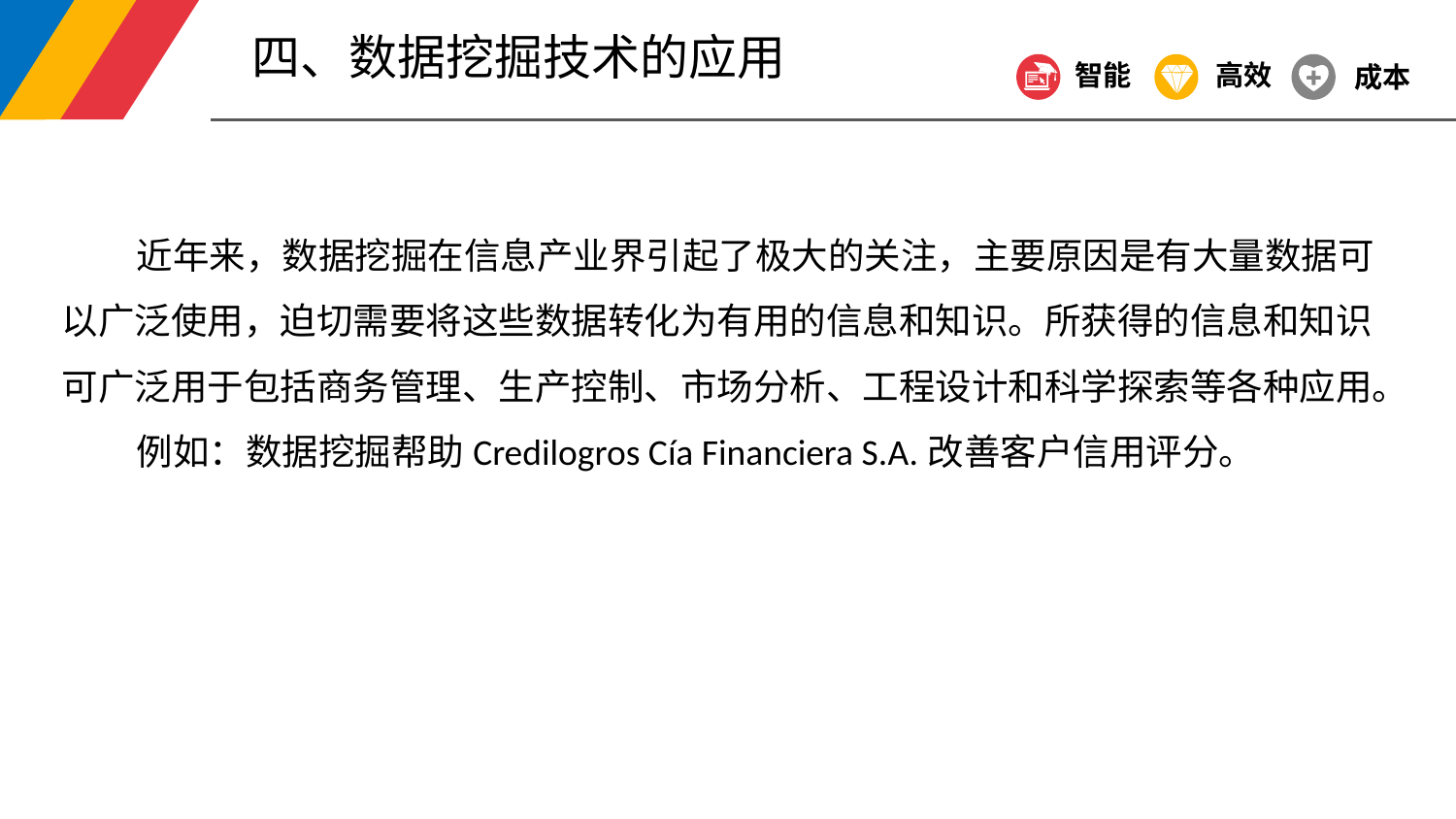

四、数据挖掘技术的应用
智能
高效
成本
        近年来，数据挖掘在信息产业界引起了极大的关注，主要原因是有大量数据可以广泛使用，迫切需要将这些数据转化为有用的信息和知识。所获得的信息和知识可广泛用于包括商务管理、生产控制、市场分析、工程设计和科学探索等各种应用。
        例如：数据挖掘帮助Credilogros Cía Financiera S.A.改善客户信用评分。